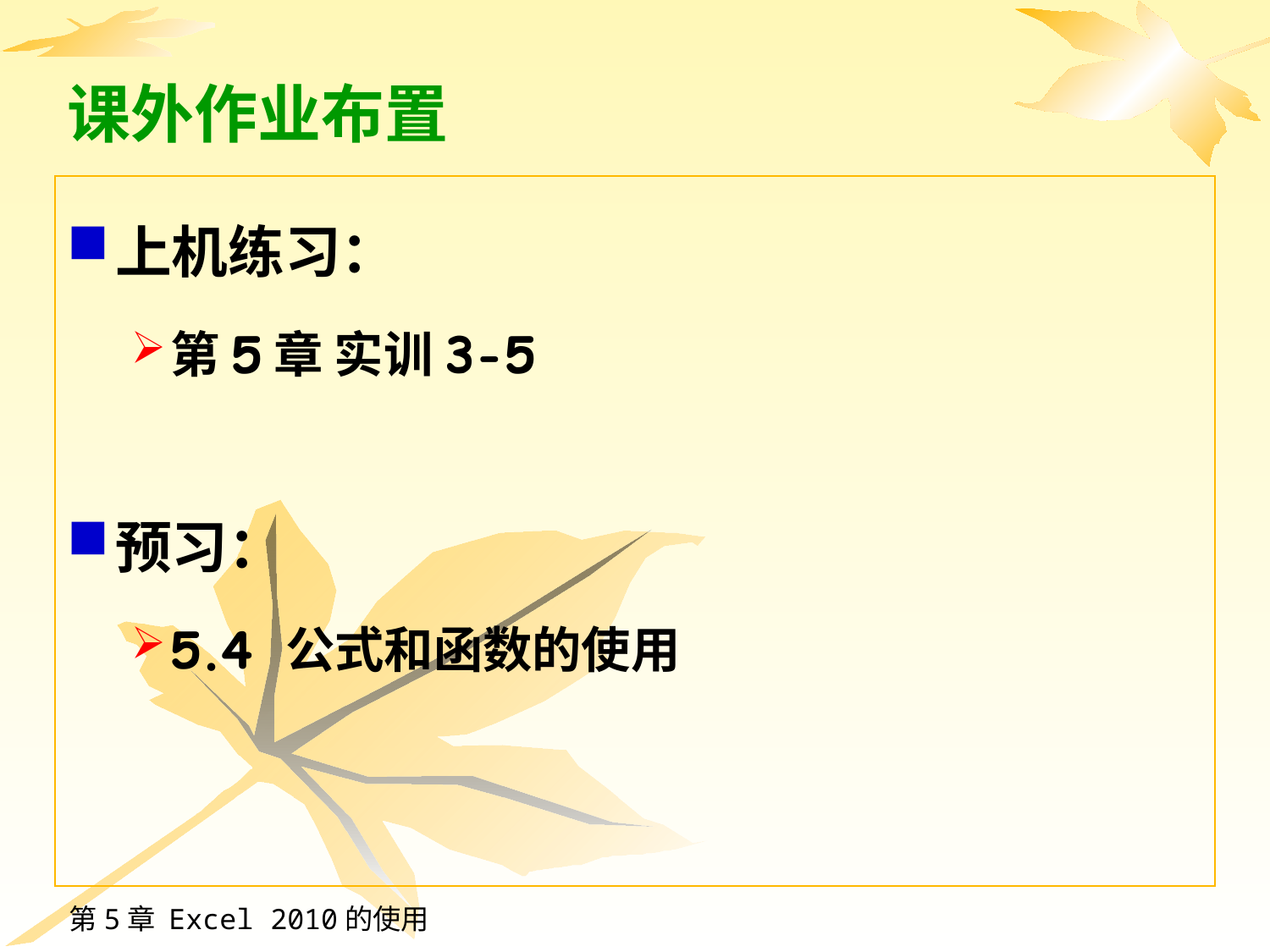

# 课外作业布置
上机练习：
第5章 实训3-5

预习：
5.4 公式和函数的使用